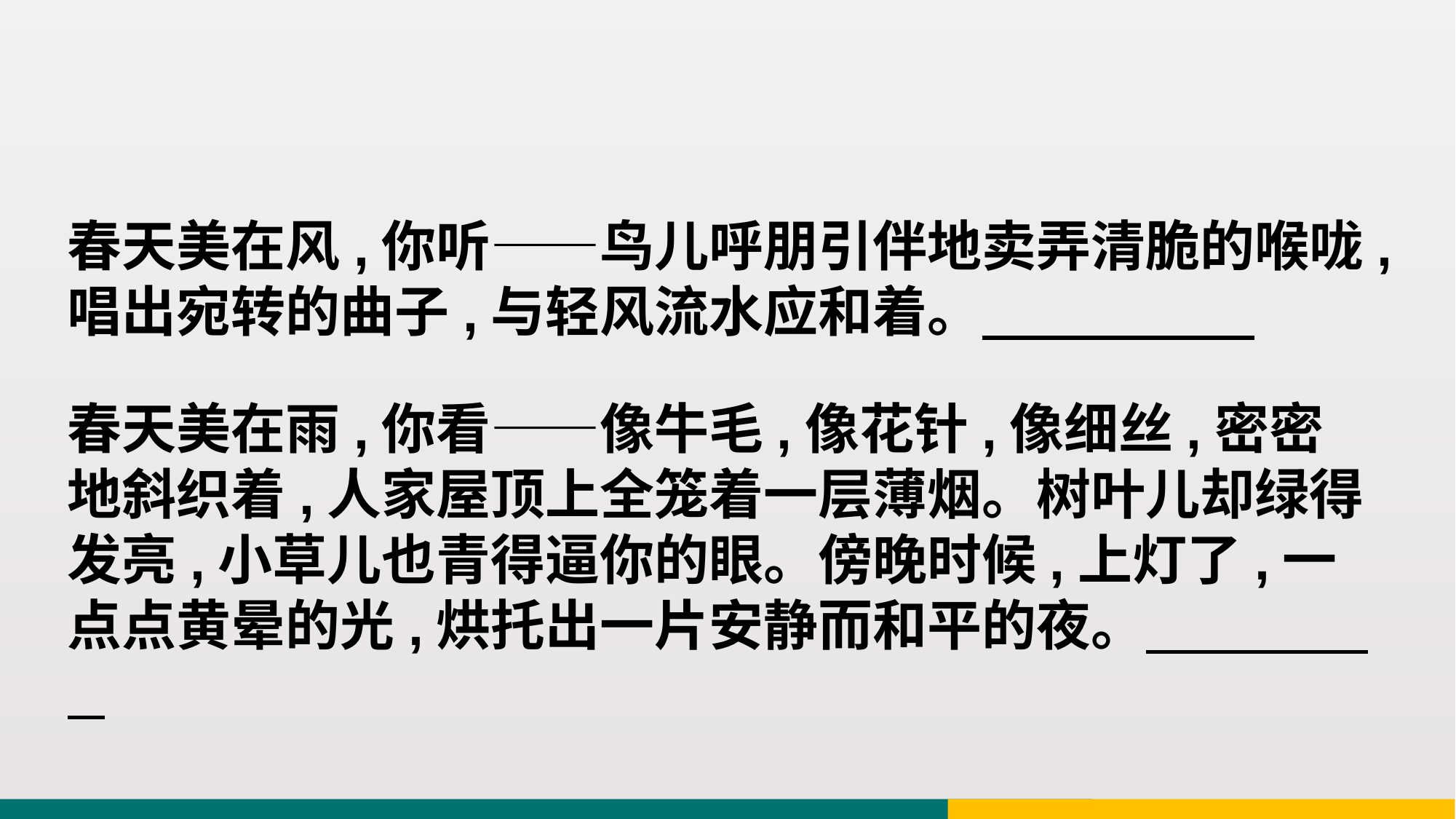

春天美在风,你听——鸟儿呼朋引伴地卖弄清脆的喉咙,唱出宛转的曲子,与轻风流水应和着。
春天美在雨,你看——像牛毛,像花针,像细丝,密密地斜织着,人家屋顶上全笼着一层薄烟。树叶儿却绿得发亮,小草儿也青得逼你的眼。傍晚时候,上灯了,一点点黄晕的光,烘托出一片安静而和平的夜。